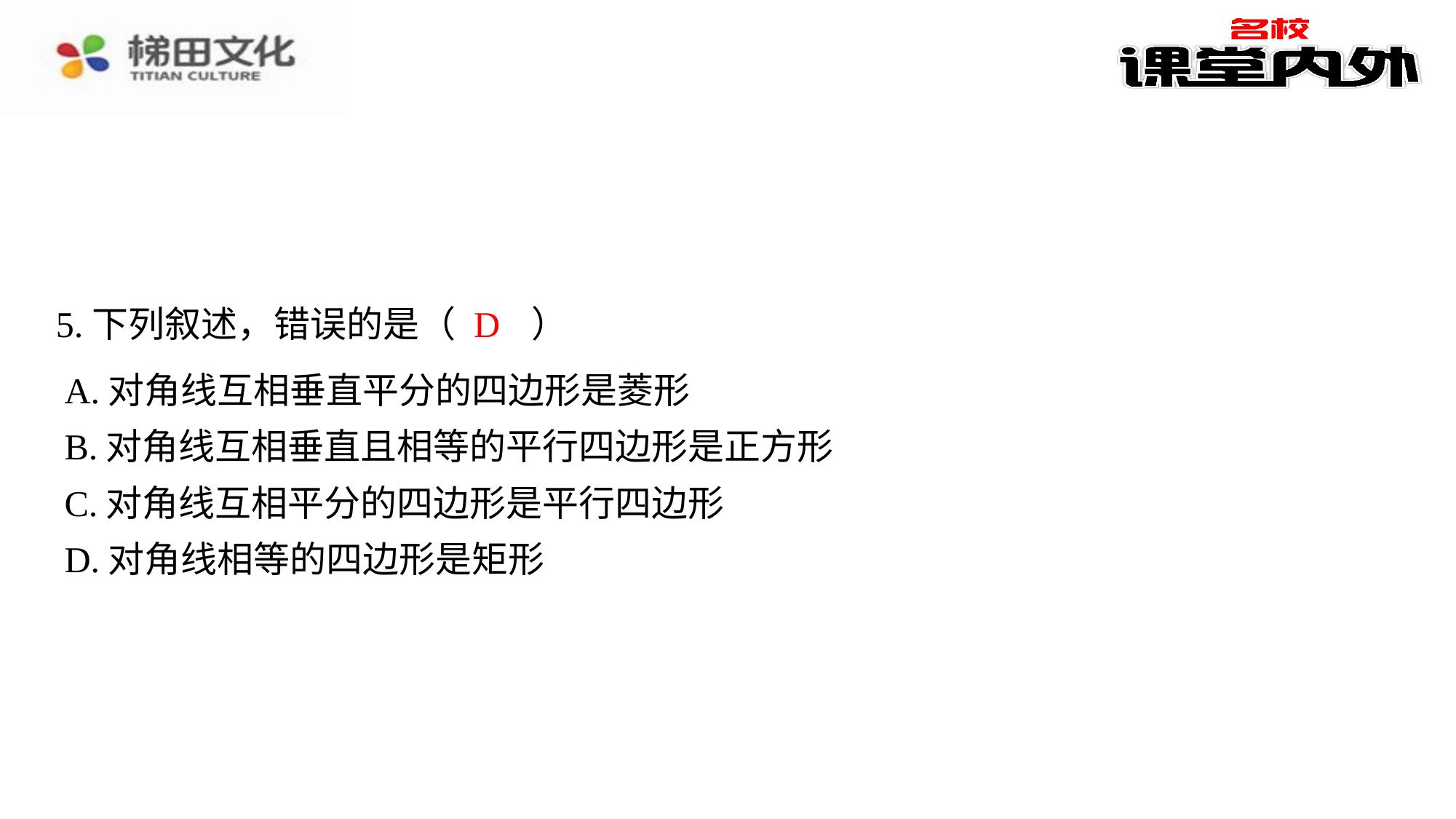

D
5.下列叙述，错误的是（　D　）
| A.对角线互相垂直平分的四边形是菱形 |
| --- |
| B.对角线互相垂直且相等的平行四边形是正方形 |
| C.对角线互相平分的四边形是平行四边形 |
| D.对角线相等的四边形是矩形 |